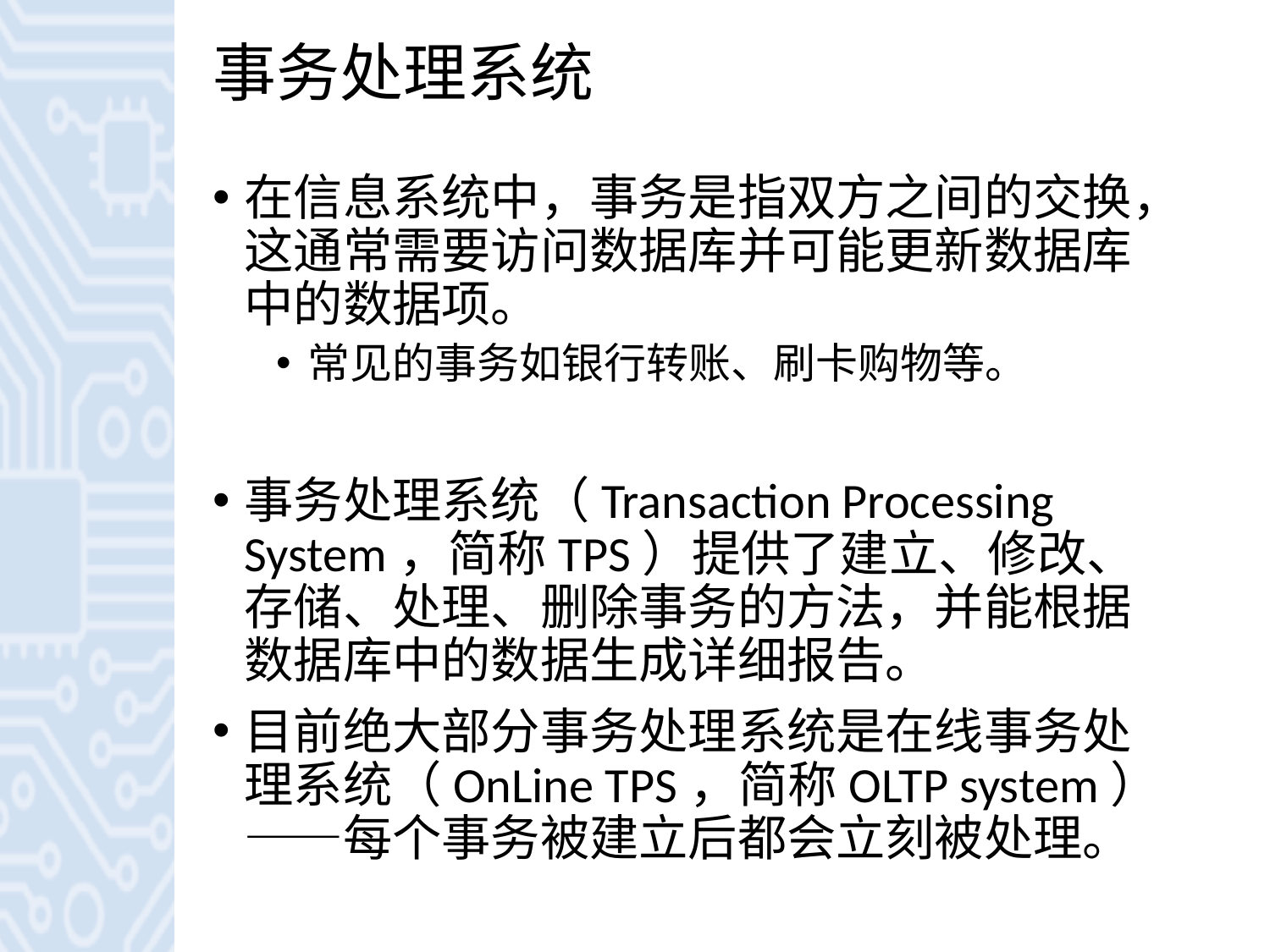

# 事务处理系统
在信息系统中，事务是指双方之间的交换，这通常需要访问数据库并可能更新数据库中的数据项。
常见的事务如银行转账、刷卡购物等。

事务处理系统（Transaction Processing System，简称TPS）提供了建立、修改、存储、处理、删除事务的方法，并能根据数据库中的数据生成详细报告。
目前绝大部分事务处理系统是在线事务处理系统（OnLine TPS，简称OLTP system）——每个事务被建立后都会立刻被处理。